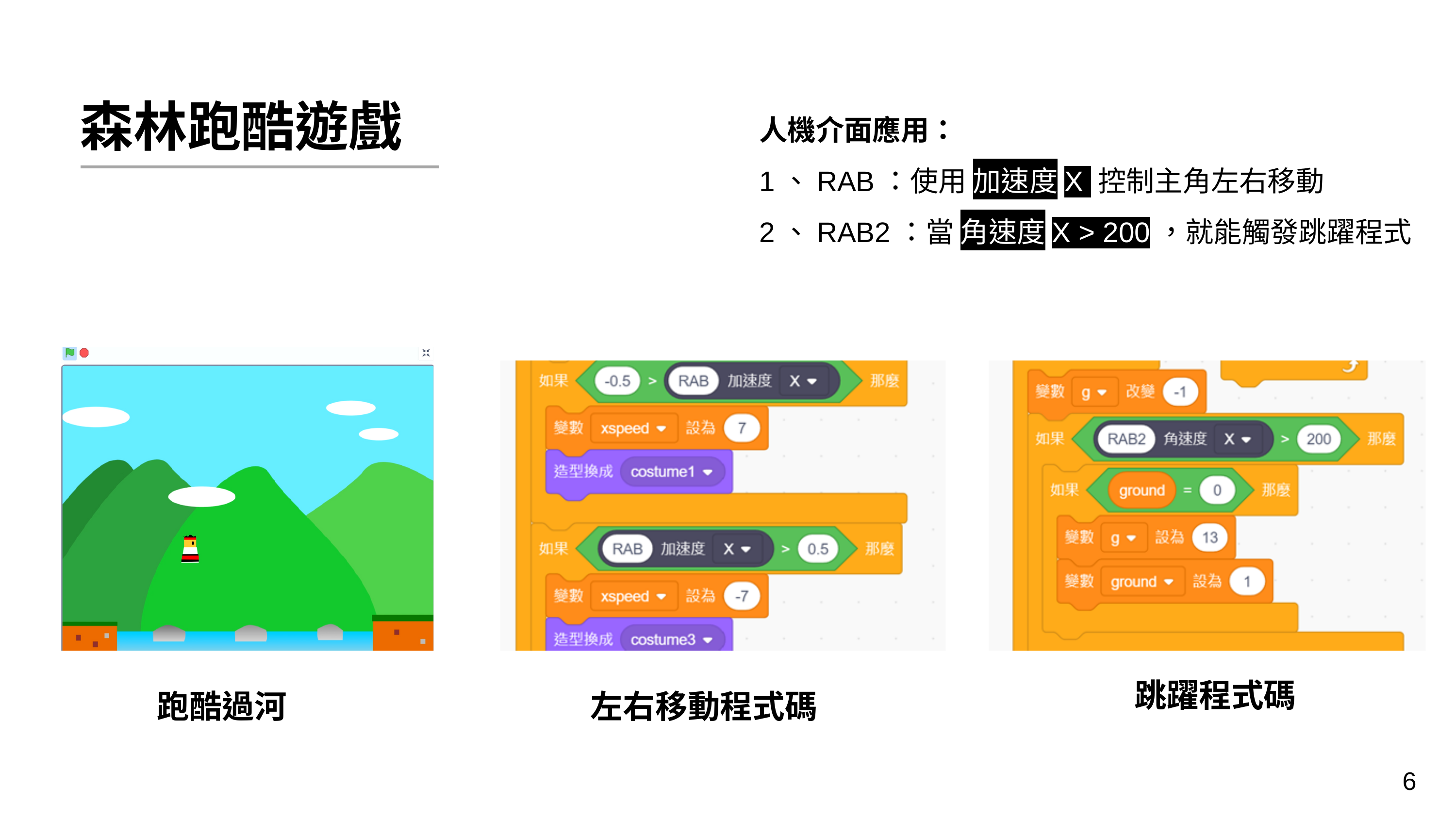

森林跑酷遊戲
人機介面應用：
1、RAB：使用 加速度X 控制主角左右移動
2、RAB2：當 角速度X > 200，就能觸發跳躍程式

跳躍程式碼
跑酷過河
左右移動程式碼
6